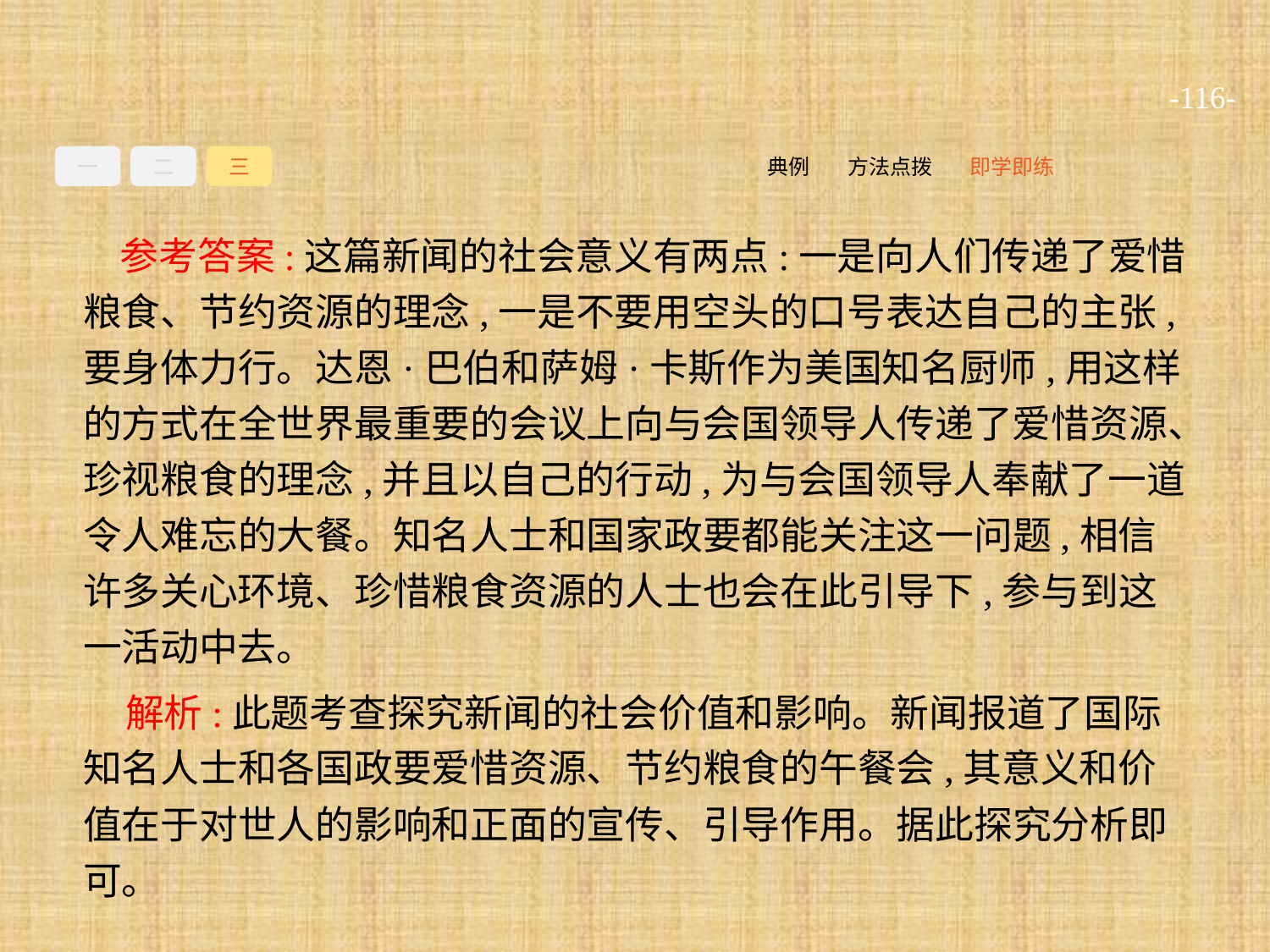

-116-
一
二
三
即学即练
方法点拨
典例
参考答案:这篇新闻的社会意义有两点:一是向人们传递了爱惜粮食、节约资源的理念,一是不要用空头的口号表达自己的主张,要身体力行。达恩·巴伯和萨姆·卡斯作为美国知名厨师,用这样的方式在全世界最重要的会议上向与会国领导人传递了爱惜资源、珍视粮食的理念,并且以自己的行动,为与会国领导人奉献了一道令人难忘的大餐。知名人士和国家政要都能关注这一问题,相信许多关心环境、珍惜粮食资源的人士也会在此引导下,参与到这一活动中去。
解析:此题考查探究新闻的社会价值和影响。新闻报道了国际知名人士和各国政要爱惜资源、节约粮食的午餐会,其意义和价值在于对世人的影响和正面的宣传、引导作用。据此探究分析即可。